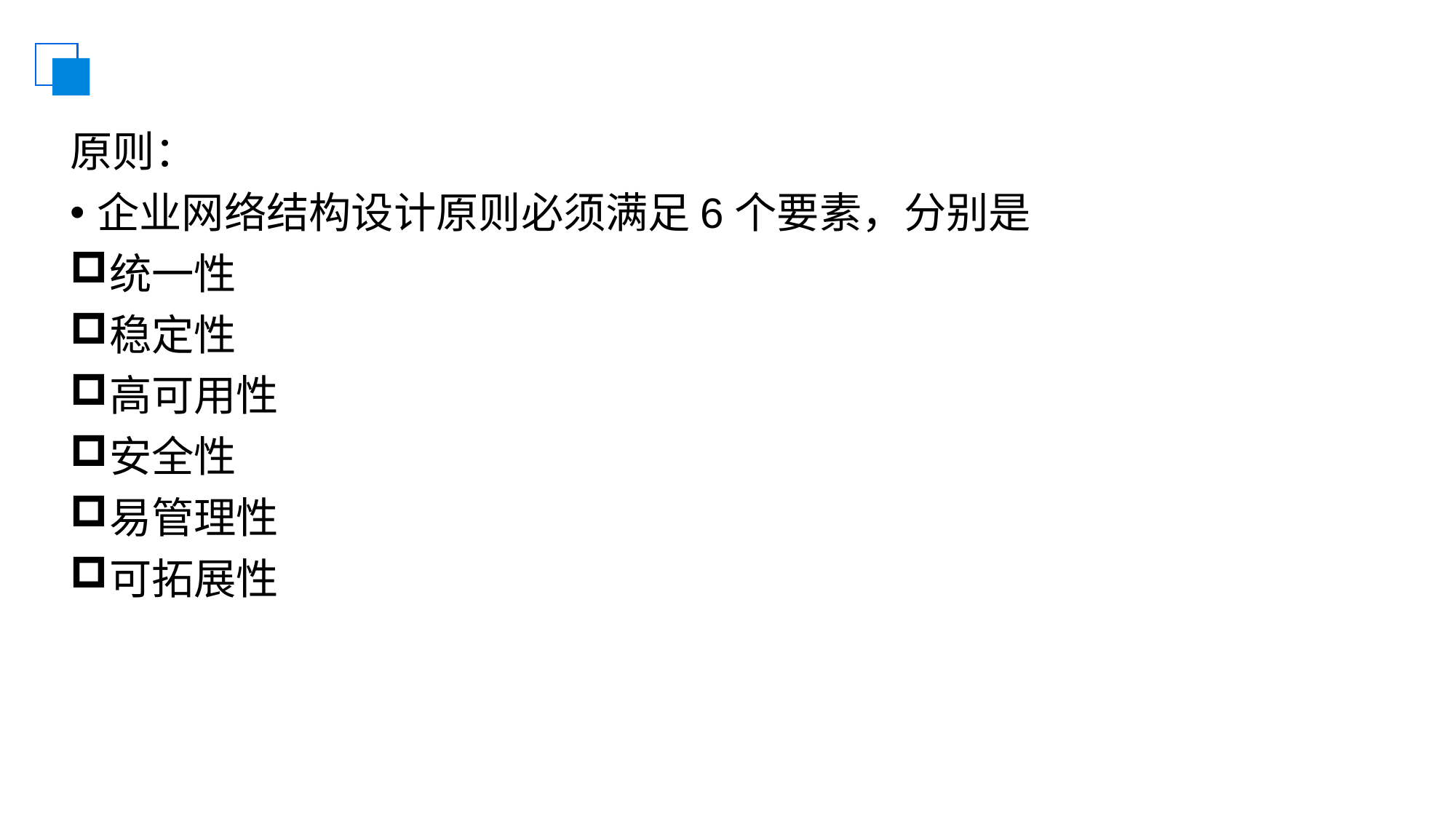

#
原则：
企业网络结构设计原则必须满足6个要素，分别是
统一性
稳定性
高可用性
安全性
易管理性
可拓展性